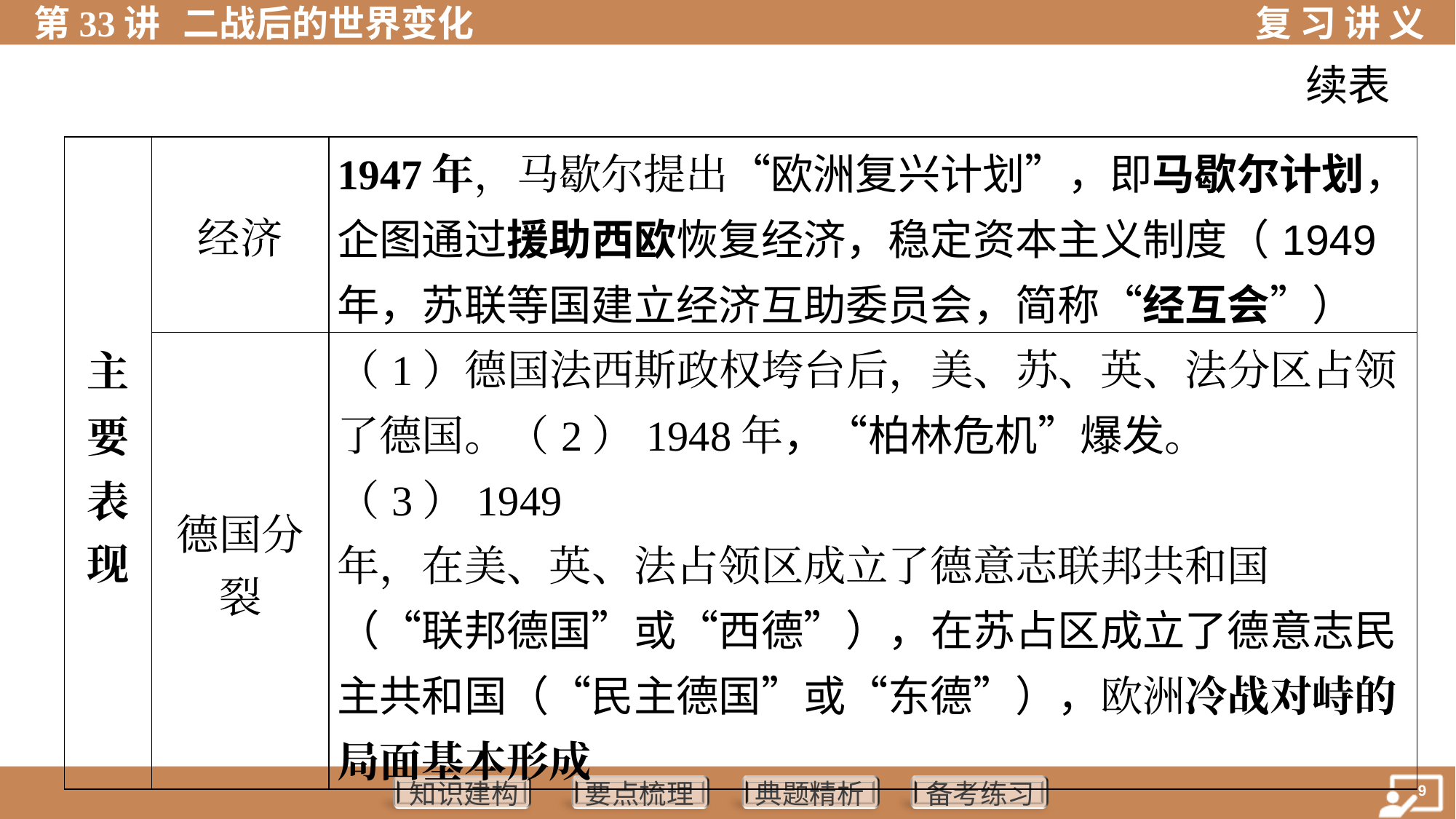

续表
| 主 要 表 现 | 经济 | 1947年，马歇尔提出“欧洲复兴计划”，即马歇尔计划，企图通过援助西欧恢复经济，稳定资本主义制度（1949年，苏联等国建立经济互助委员会，简称“经互会”） |  |
| --- | --- | --- | --- |
|  | 德国分 裂 | （1）德国法西斯政权垮台后，美、苏、英、法分区占领 了德国。（2）1948年，“柏林危机”爆发。（3）1949 年，在美、英、法占领区成立了德意志联邦共和国 （“联邦德国”或“西德”），在苏占区成立了德意志民主共和国（“民主德国”或“东德”），欧洲冷战对峙的局面基本形成 |  |